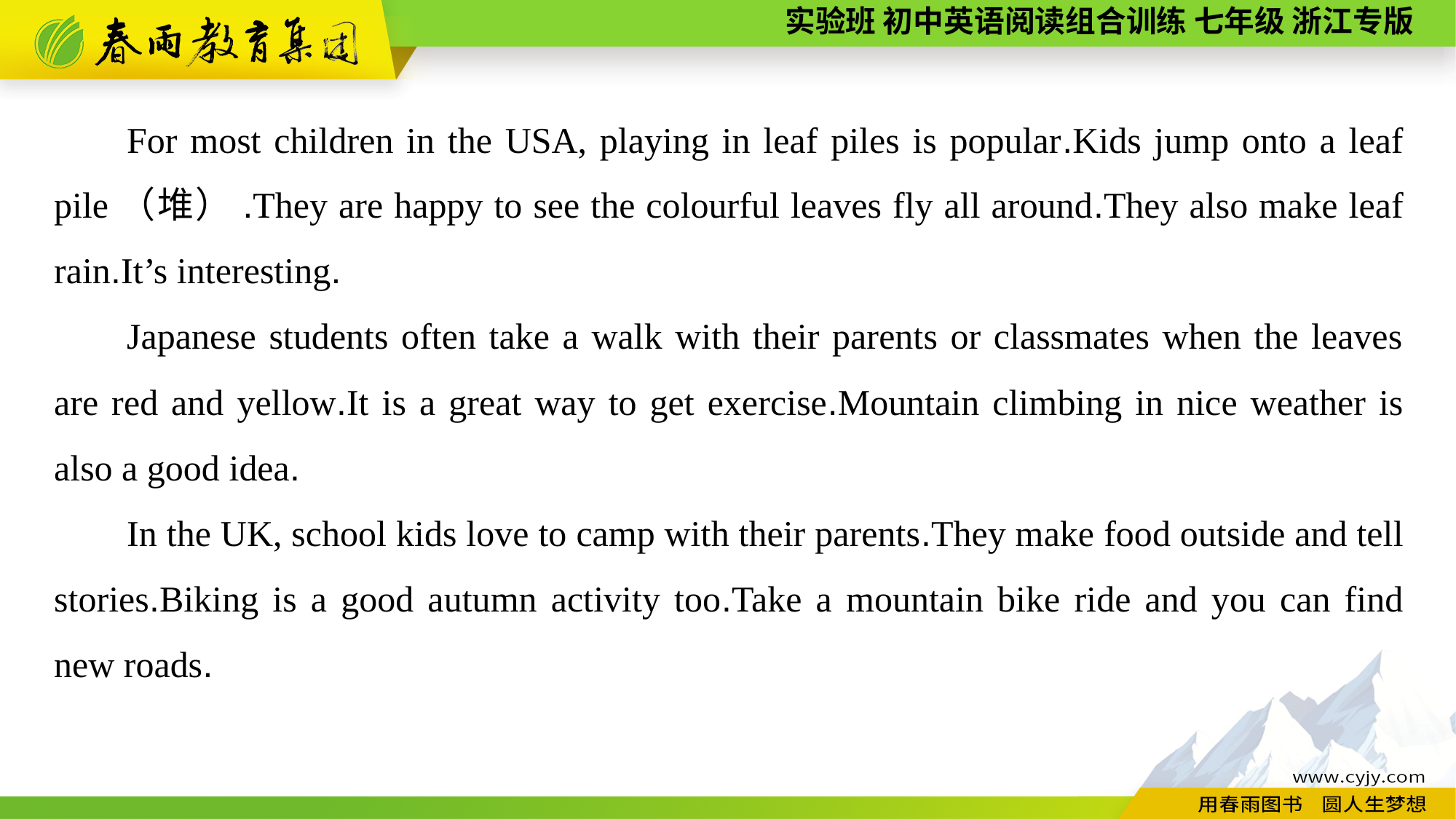

For most children in the USA, playing in leaf piles is popular.Kids jump onto a leaf pile（堆）.They are happy to see the colourful leaves fly all around.They also make leaf rain.It’s interesting.
Japanese students often take a walk with their parents or classmates when the leaves are red and yellow.It is a great way to get exercise.Mountain climbing in nice weather is also a good idea.
In the UK, school kids love to camp with their parents.They make food outside and tell stories.Biking is a good autumn activity too.Take a mountain bike ride and you can find new roads.